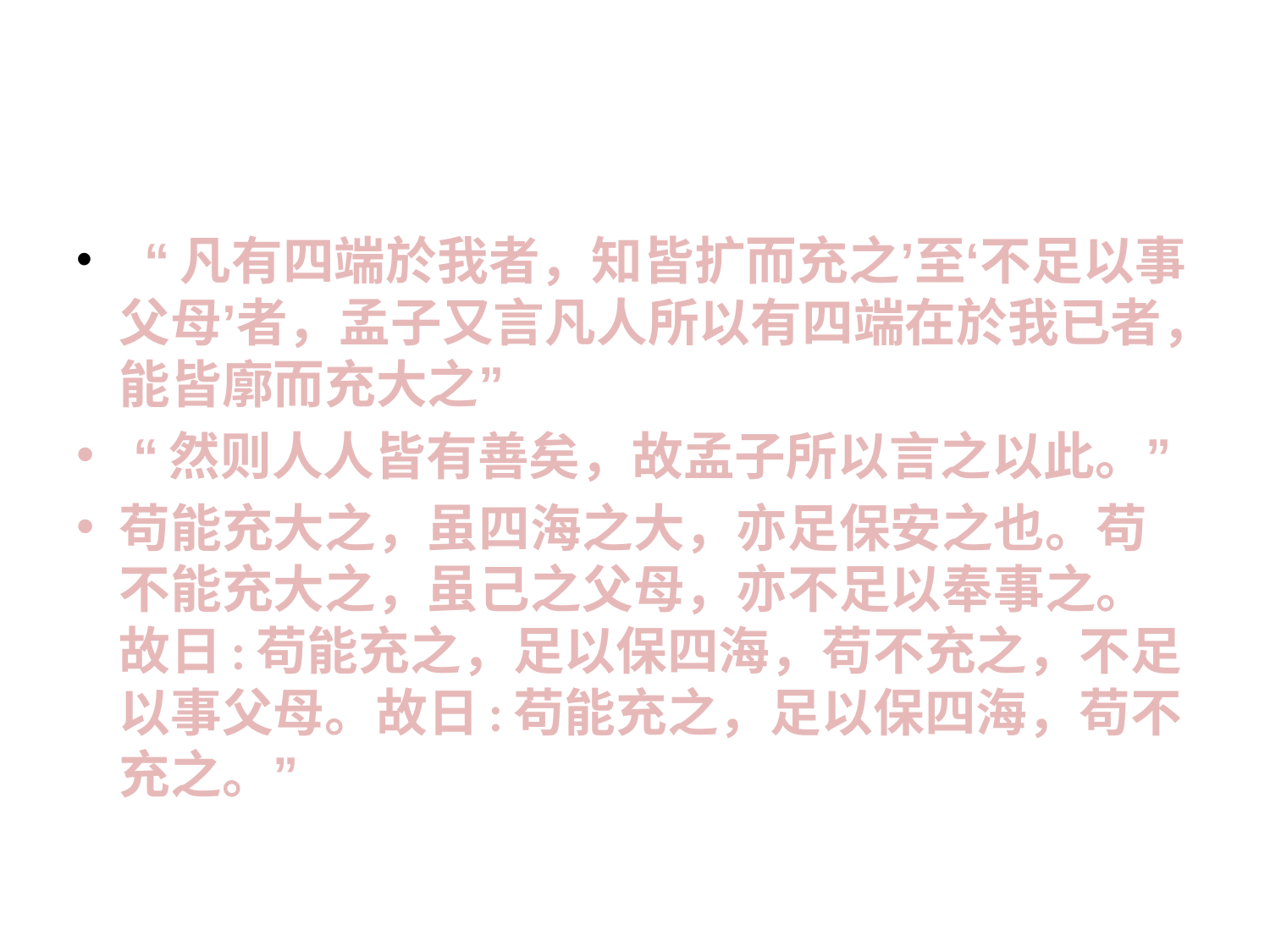

“凡有四端於我者，知皆扩而充之’至‘不足以事父母’者，孟子又言凡人所以有四端在於我已者，能皆廓而充大之”
 “然则人人皆有善矣，故孟子所以言之以此。”
苟能充大之，虽四海之大，亦足保安之也。苟不能充大之，虽己之父母，亦不足以奉事之。故日:苟能充之，足以保四海，苟不充之，不足以事父母。故日:苟能充之，足以保四海，苟不充之。”